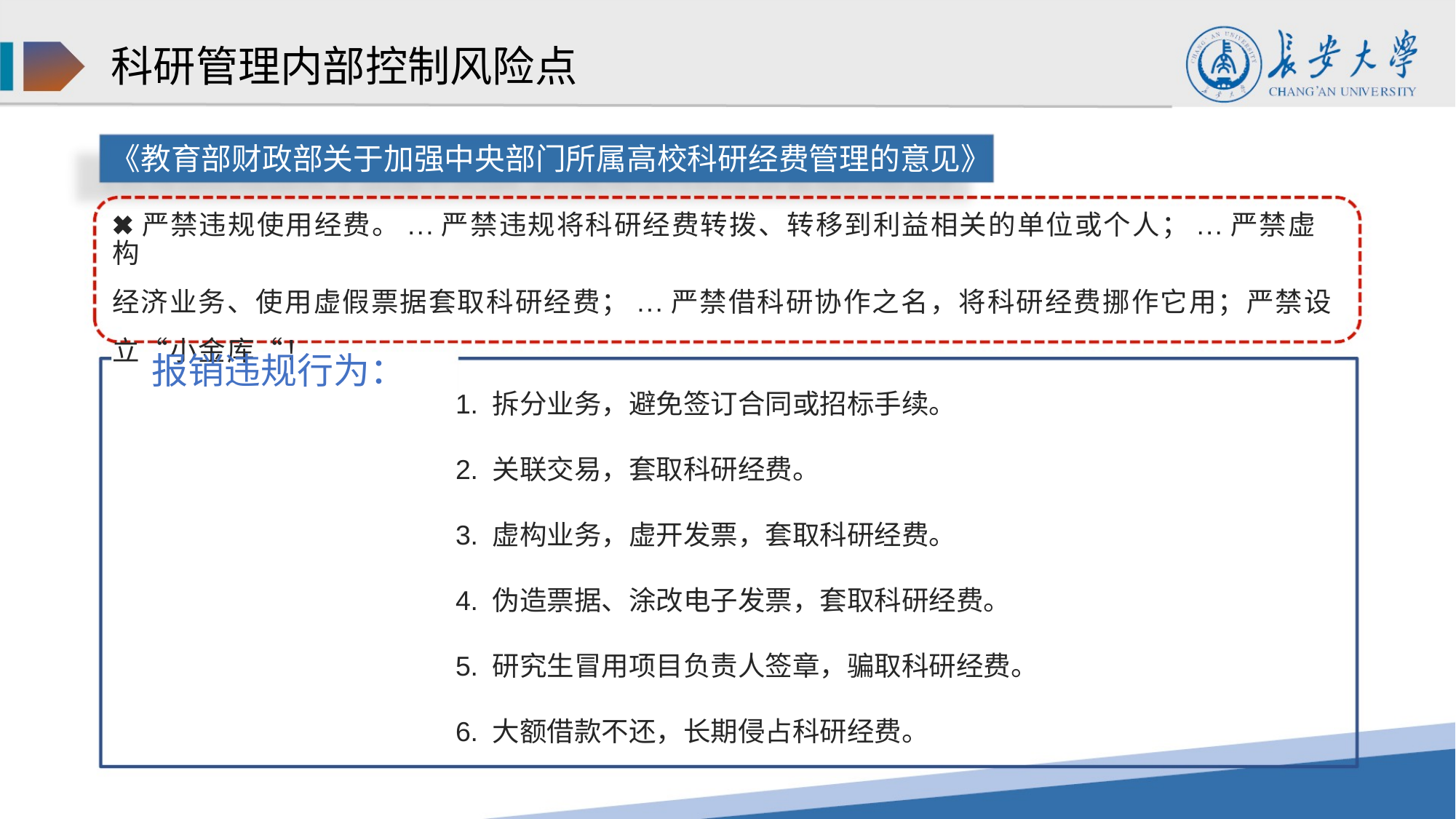

科研管理内部控制风险点
《教育部财政部关于加强中央部门所属高校科研经费管理的意见》
✖严禁违规使用经费。...严禁违规将科研经费转拨、转移到利益相关的单位或个人；...严禁虚构
经济业务、使用虚假票据套取科研经费；...严禁借科研协作之名，将科研经费挪作它用；严禁设
立“小金库“！
报销违规行为：
1. 拆分业务，避免签订合同或招标手续。
2. 关联交易，套取科研经费。
3. 虚构业务，虚开发票，套取科研经费。
4. 伪造票据、涂改电子发票，套取科研经费。
5. 研究生冒用项目负责人签章，骗取科研经费。
6. 大额借款不还，长期侵占科研经费。